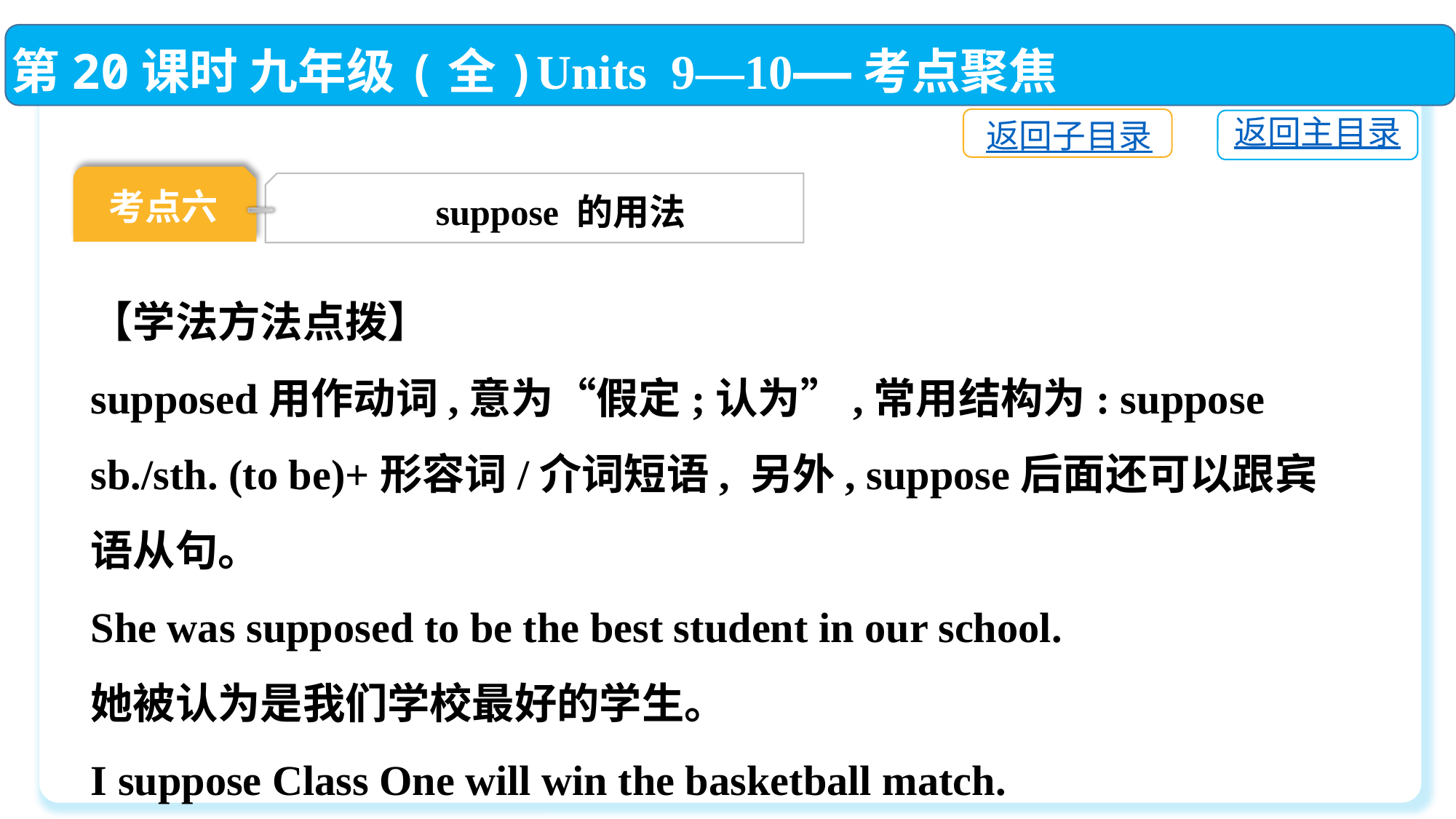

第20课时 九年级(全)Units  9—10——考点聚焦

返回子目录
返回主目录
考点六
suppose 的用法

【学法方法点拨】
supposed用作动词,意为“假定;认为”,常用结构为: suppose sb./sth. (to be)+形容词/介词短语, 另外, suppose后面还可以跟宾语从句。
She was supposed to be the best student in our school.
她被认为是我们学校最好的学生。
I suppose Class One will win the basketball match.
我认为1班会赢得篮球比赛。